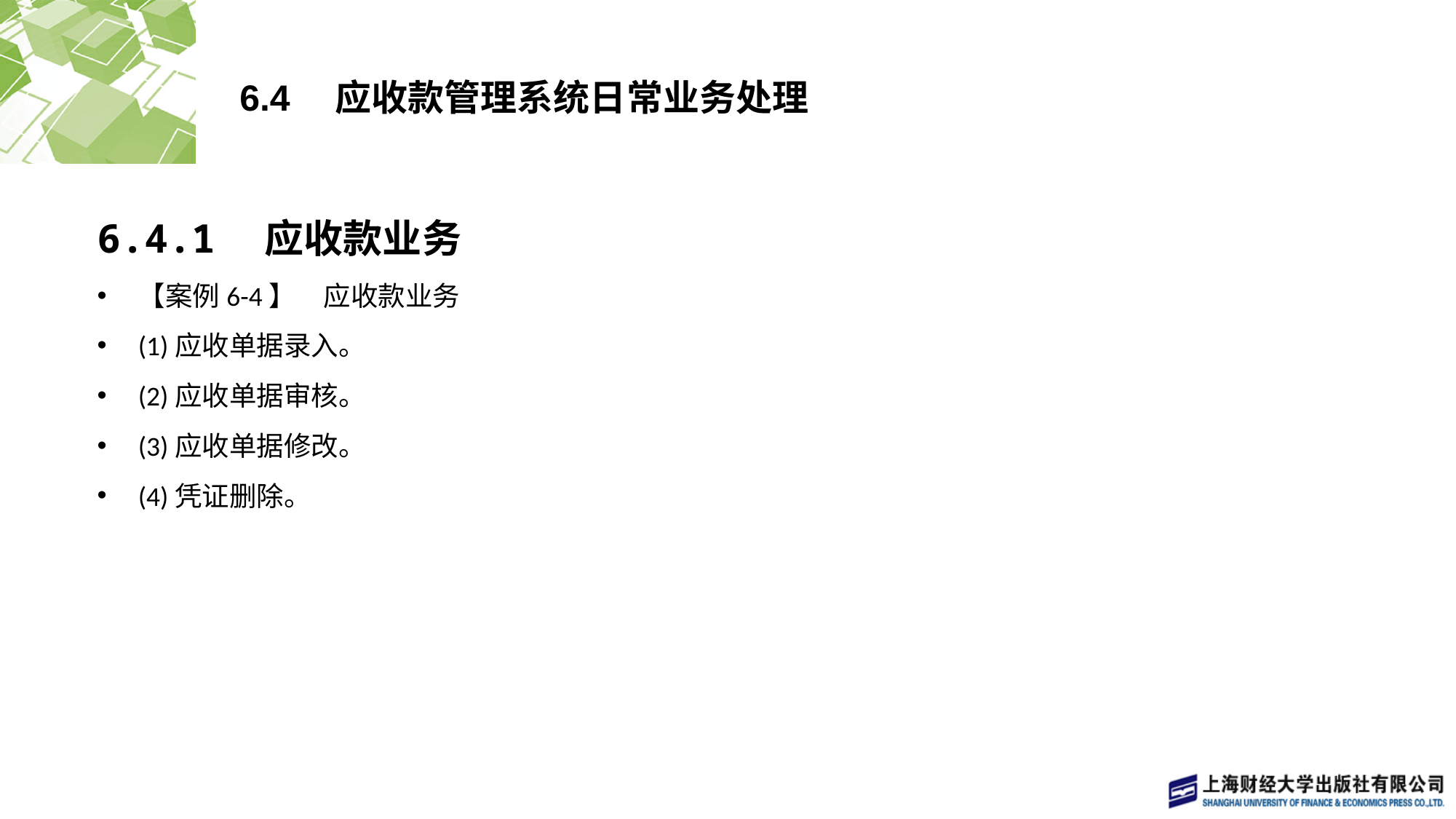

# 6.4　应收款管理系统日常业务处理
6.4.1　应收款业务
【案例6-4】　应收款业务
(1)应收单据录入。
(2)应收单据审核。
(3)应收单据修改。
(4)凭证删除。